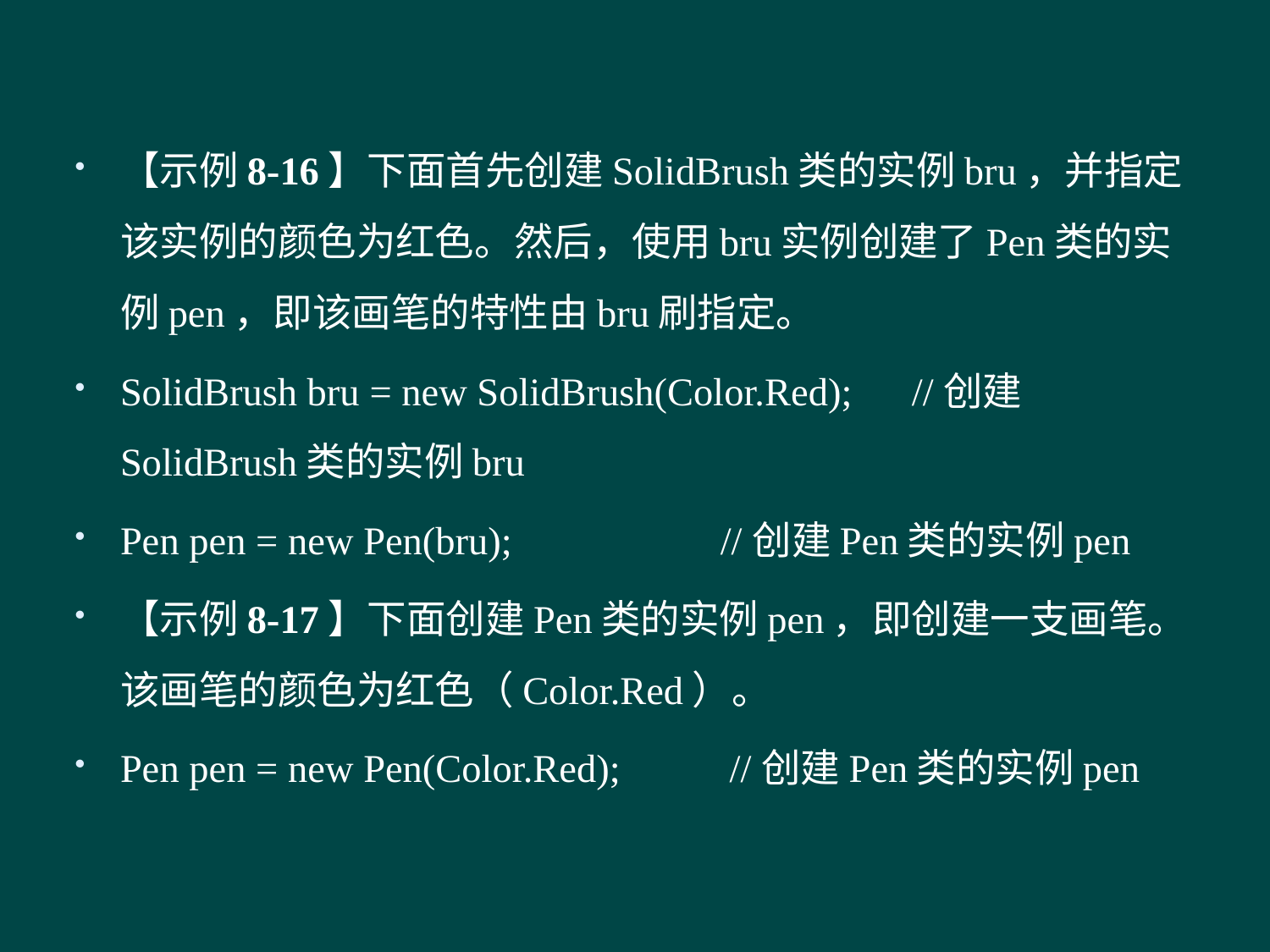

#
【示例8-16】下面首先创建SolidBrush类的实例bru，并指定该实例的颜色为红色。然后，使用bru实例创建了Pen类的实例pen，即该画笔的特性由bru刷指定。
SolidBrush bru = new SolidBrush(Color.Red);      //创建SolidBrush类的实例bru
Pen pen = new Pen(bru);                     //创建Pen类的实例pen
【示例8-17】下面创建Pen类的实例pen，即创建一支画笔。该画笔的颜色为红色（Color.Red）。
Pen pen = new Pen(Color.Red);           //创建Pen类的实例pen